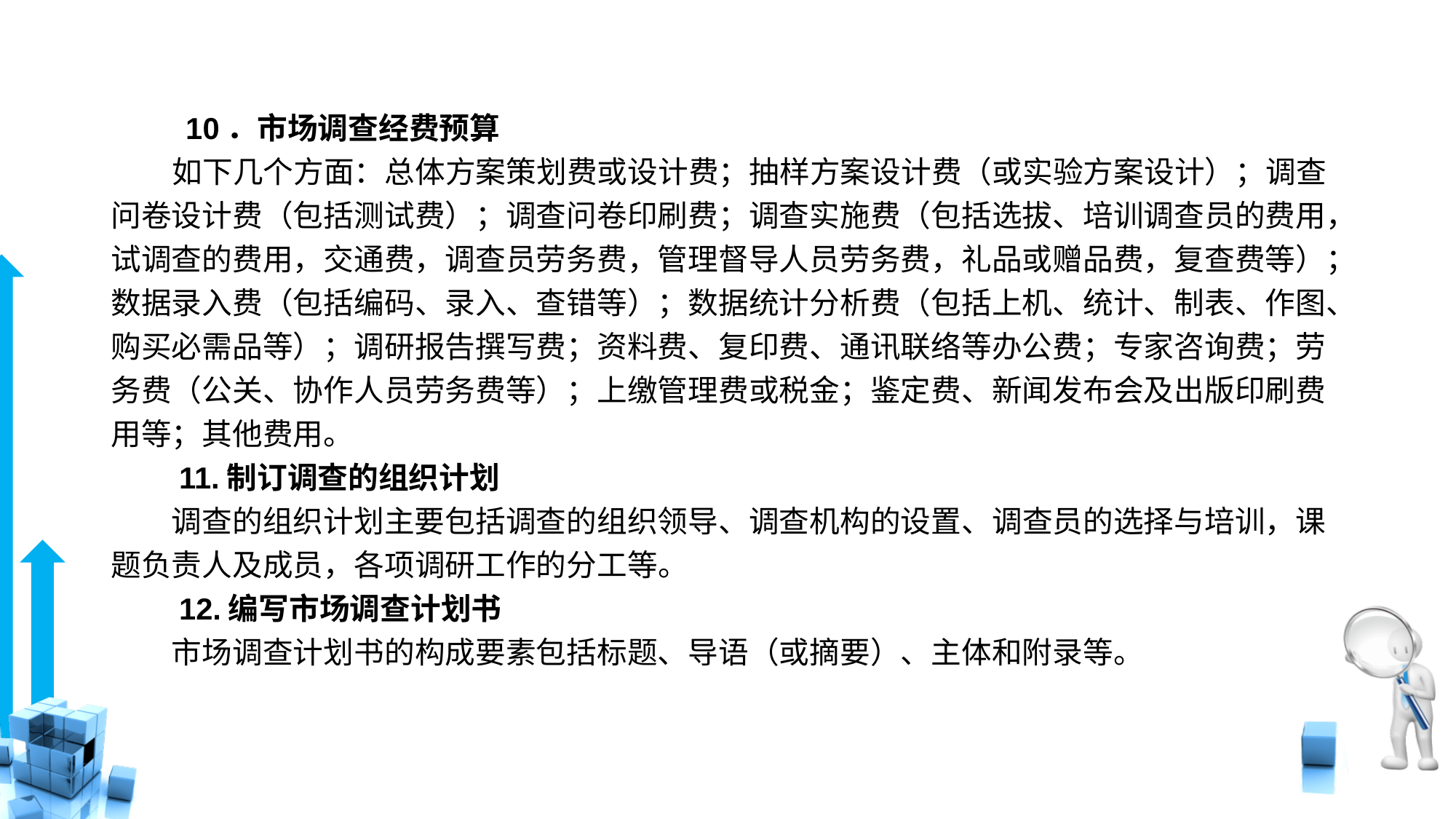

# 10．市场调查经费预算
        如下几个方面：总体方案策划费或设计费；抽样方案设计费（或实验方案设计）；调查问卷设计费（包括测试费）；调查问卷印刷费；调查实施费（包括选拔、培训调查员的费用，试调查的费用，交通费，调查员劳务费，管理督导人员劳务费，礼品或赠品费，复查费等）；数据录入费（包括编码、录入、查错等）；数据统计分析费（包括上机、统计、制表、作图、购买必需品等）；调研报告撰写费；资料费、复印费、通讯联络等办公费；专家咨询费；劳务费（公关、协作人员劳务费等）；上缴管理费或税金；鉴定费、新闻发布会及出版印刷费用等；其他费用。
　　11.制订调查的组织计划
　　调查的组织计划主要包括调查的组织领导、调查机构的设置、调查员的选择与培训，课题负责人及成员，各项调研工作的分工等。
　　12.编写市场调查计划书
　　市场调查计划书的构成要素包括标题、导语（或摘要）、主体和附录等。